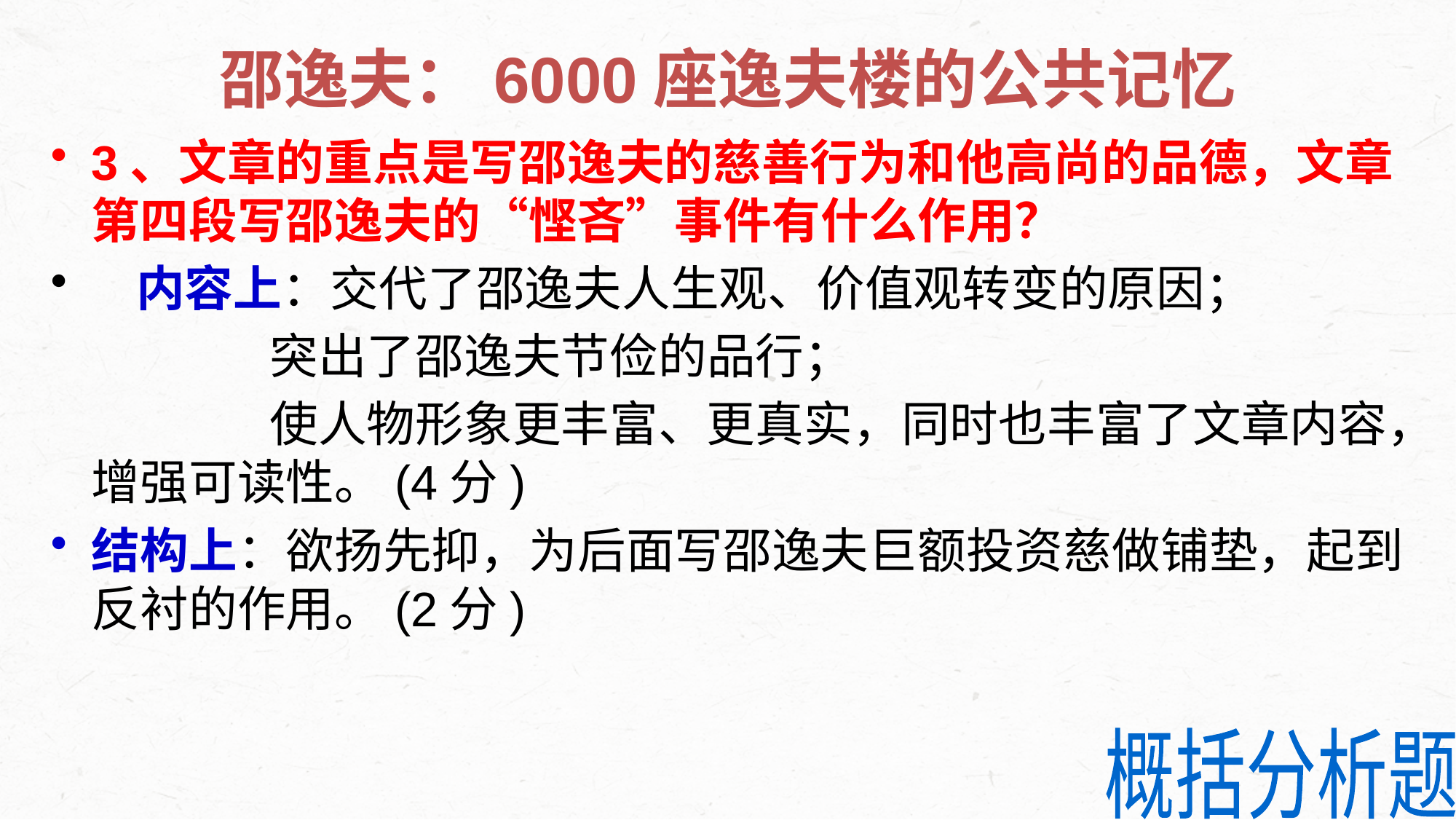

# 邵逸夫：6000座逸夫楼的公共记忆
3、文章的重点是写邵逸夫的慈善行为和他高尚的品德，文章第四段写邵逸夫的“悭吝”事件有什么作用？
   内容上：交代了邵逸夫人生观、价值观转变的原因；
                   突出了邵逸夫节俭的品行；
                   使人物形象更丰富、更真实，同时也丰富了文章内容，增强可读性。(4分)
结构上：欲扬先抑，为后面写邵逸夫巨额投资慈做铺垫，起到反衬的作用。(2分)
概括分析题